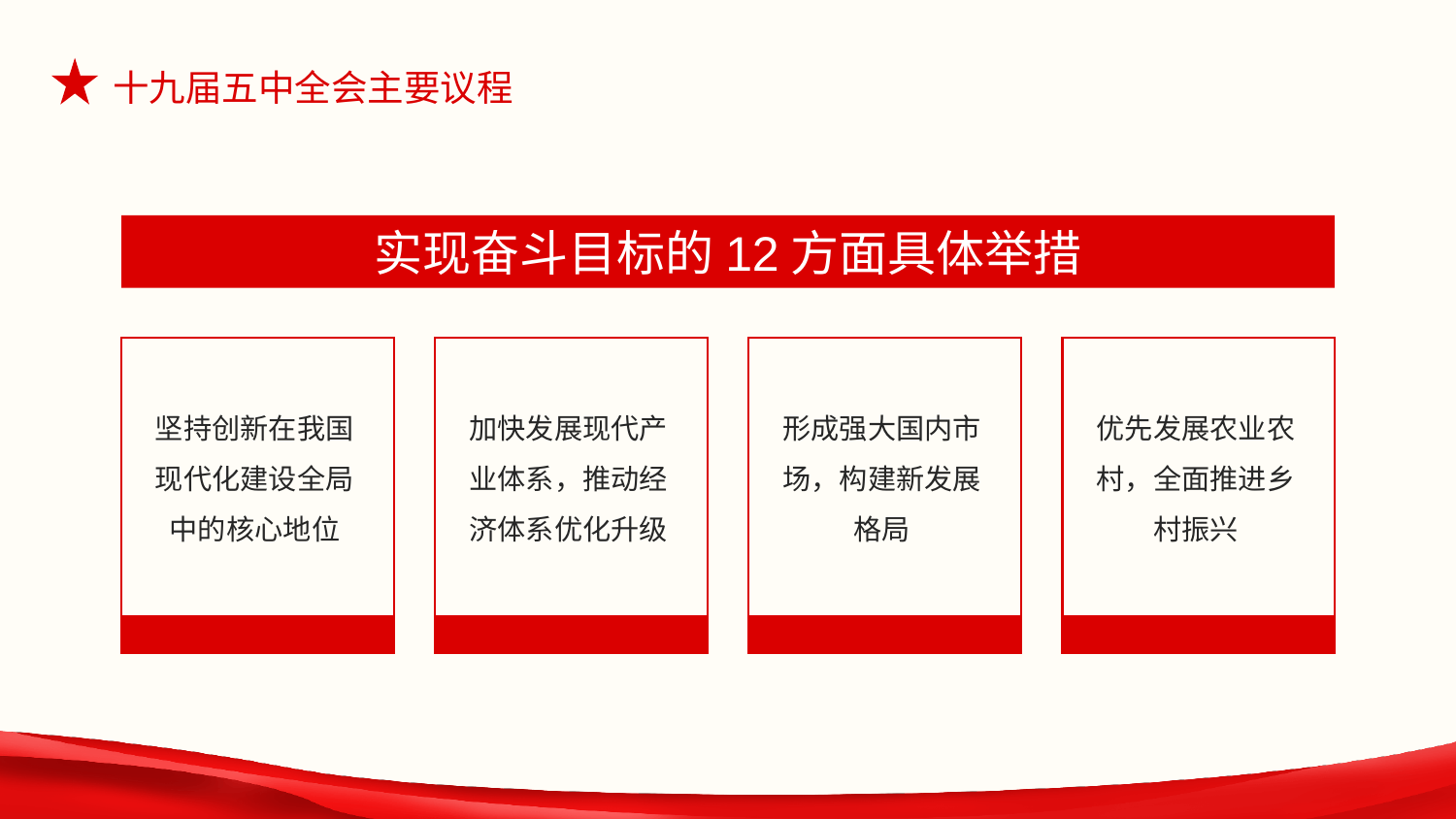

实现奋斗目标的12方面具体举措

坚持创新在我国现代化建设全局中的核心地位

加快发展现代产业体系，推动经济体系优化升级

形成强大国内市场，构建新发展格局

优先发展农业农村，全面推进乡村振兴